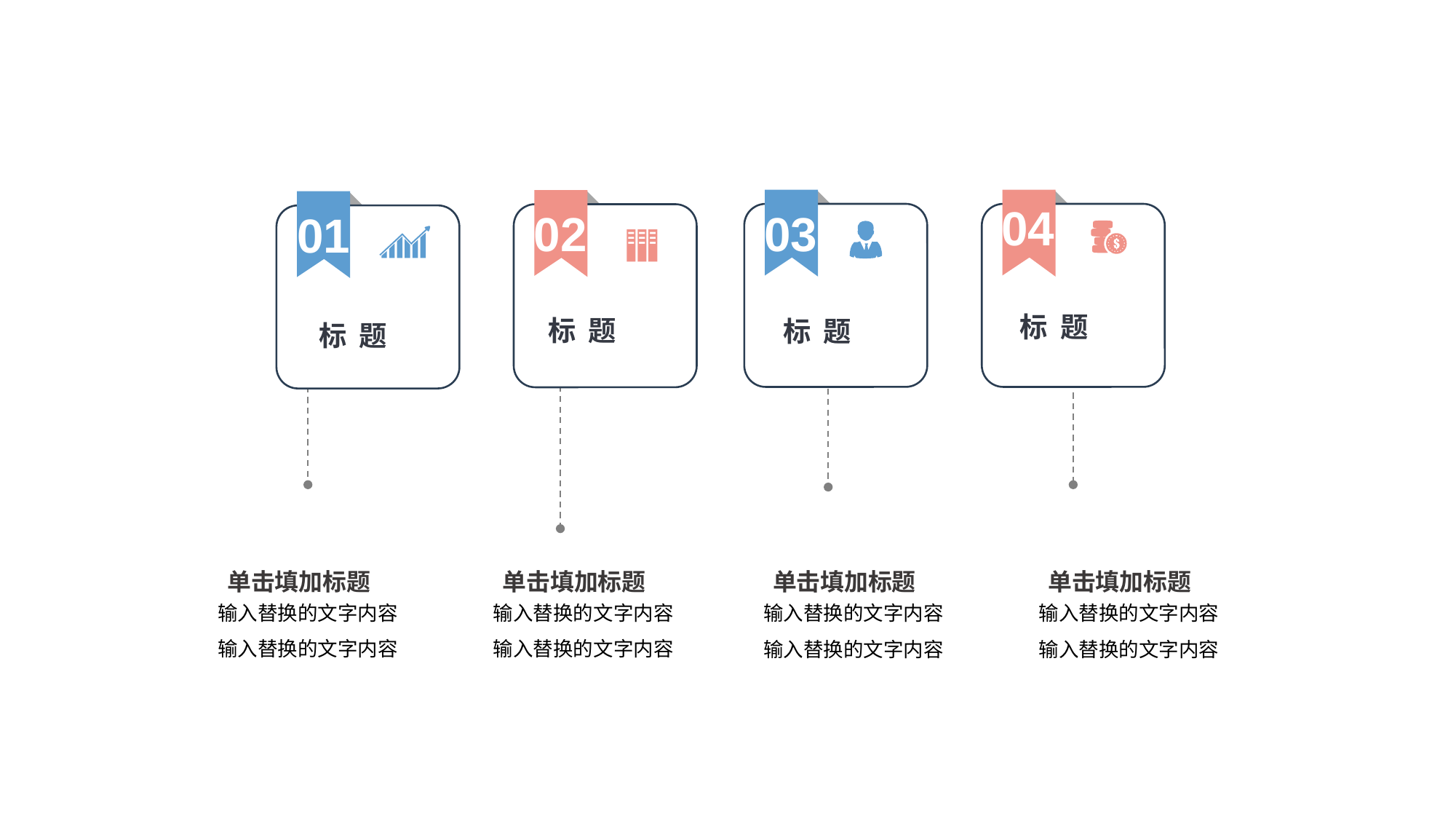

03

标  题

04

标  题

02

标  题

01

标  题

单击填加标题
单击填加标题
单击填加标题
单击填加标题
输入替换的文字内容
输入替换的文字内容
输入替换的文字内容
输入替换的文字内容
输入替换的文字内容
输入替换的文字内容
输入替换的文字内容
输入替换的文字内容